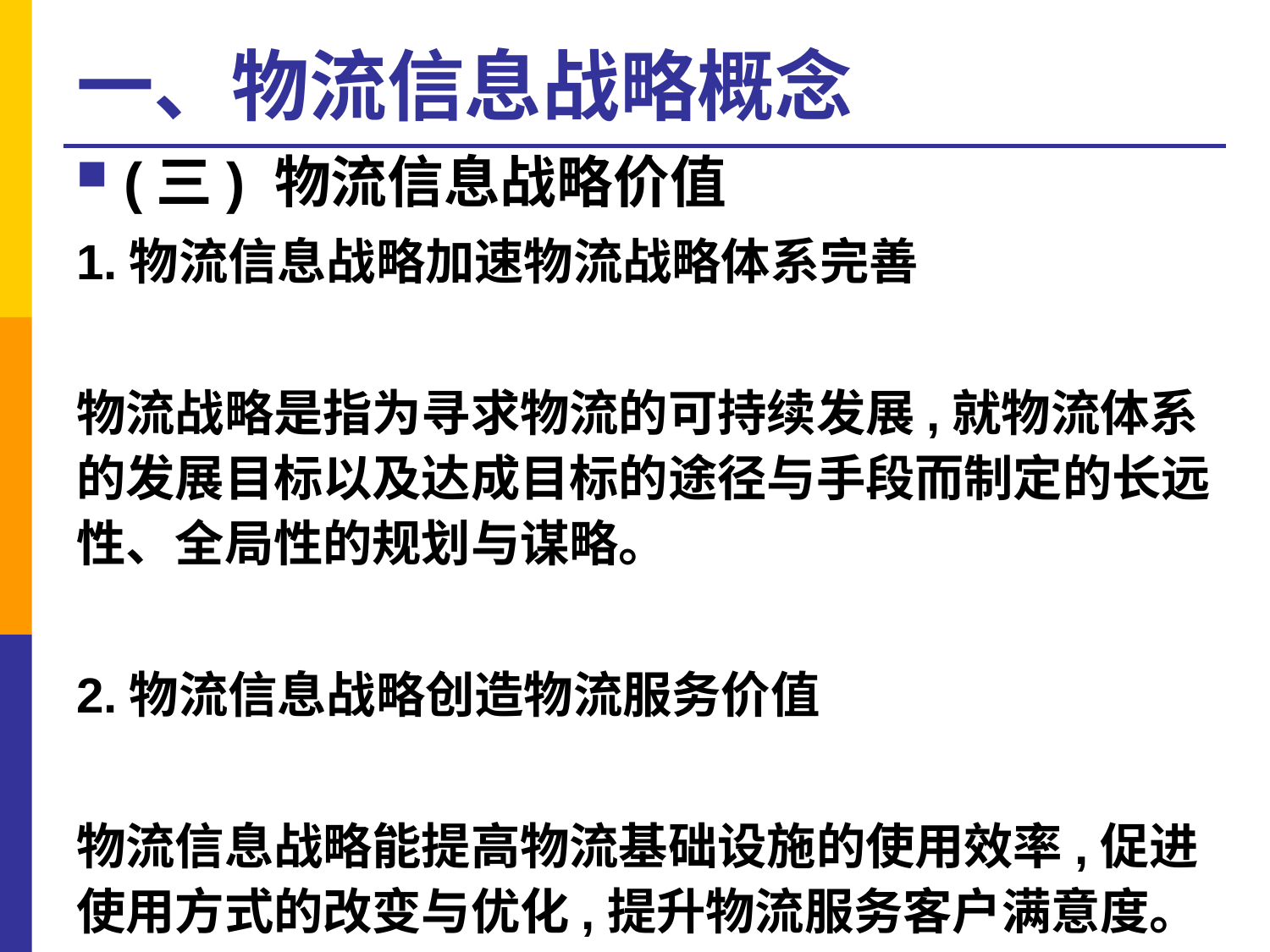

# 一、物流信息战略概念
(三) 物流信息战略价值
1.物流信息战略加速物流战略体系完善

物流战略是指为寻求物流的可持续发展,就物流体系的发展目标以及达成目标的途径与手段而制定的长远性、全局性的规划与谋略。

2.物流信息战略创造物流服务价值

物流信息战略能提高物流基础设施的使用效率,促进使用方式的改变与优化,提升物流服务客户满意度。